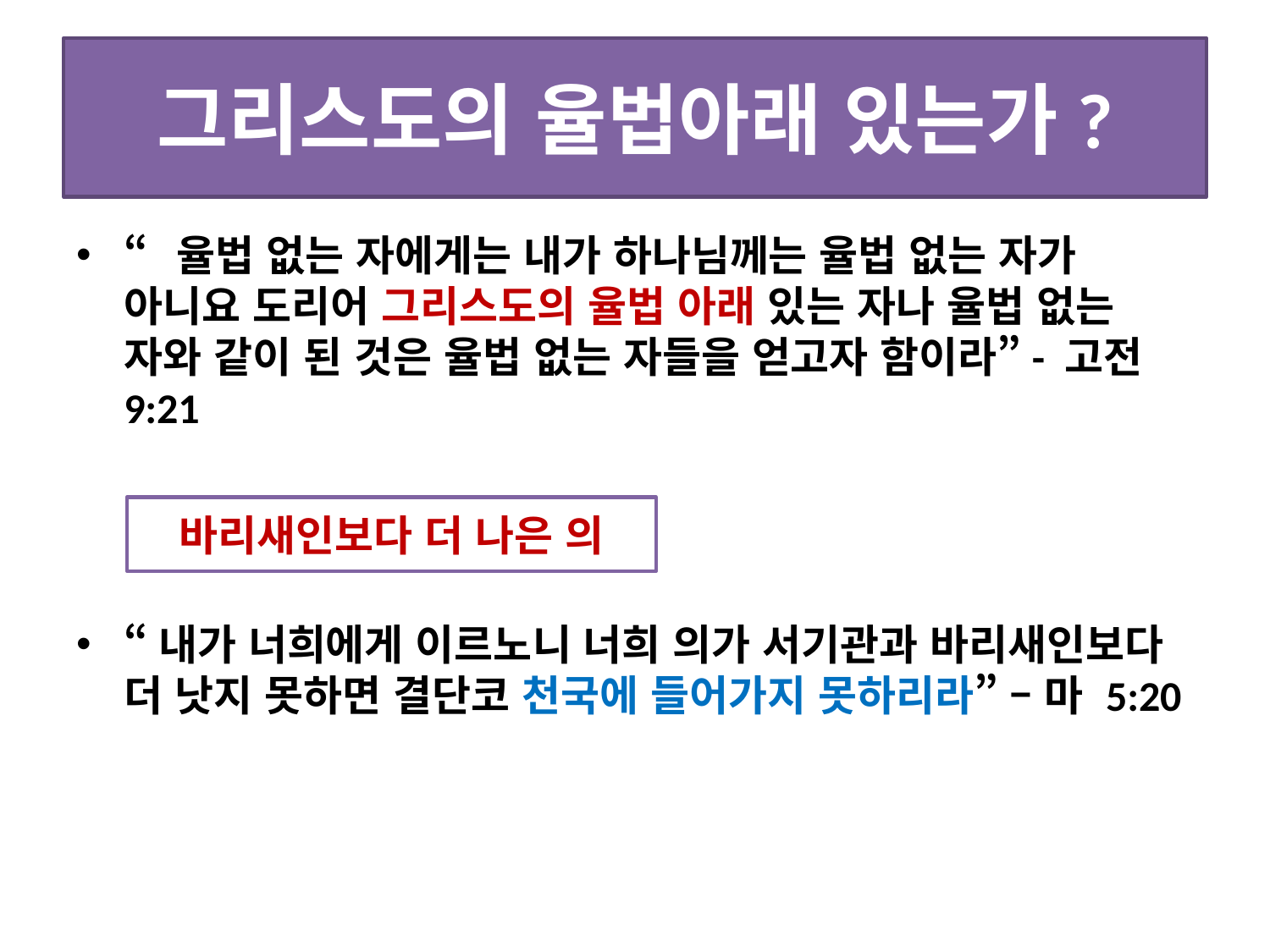

# 그리스도의 율법아래 있는가?
“율법 없는 자에게는 내가 하나님께는 율법 없는 자가 아니요 도리어 그리스도의 율법 아래 있는 자나 율법 없는 자와 같이 된 것은 율법 없는 자들을 얻고자 함이라”- 고전 9:21

“내가 너희에게 이르노니 너희 의가 서기관과 바리새인보다 더 낫지 못하면 결단코 천국에 들어가지 못하리라” – 마 5:20

바리새인보다 더 나은 의